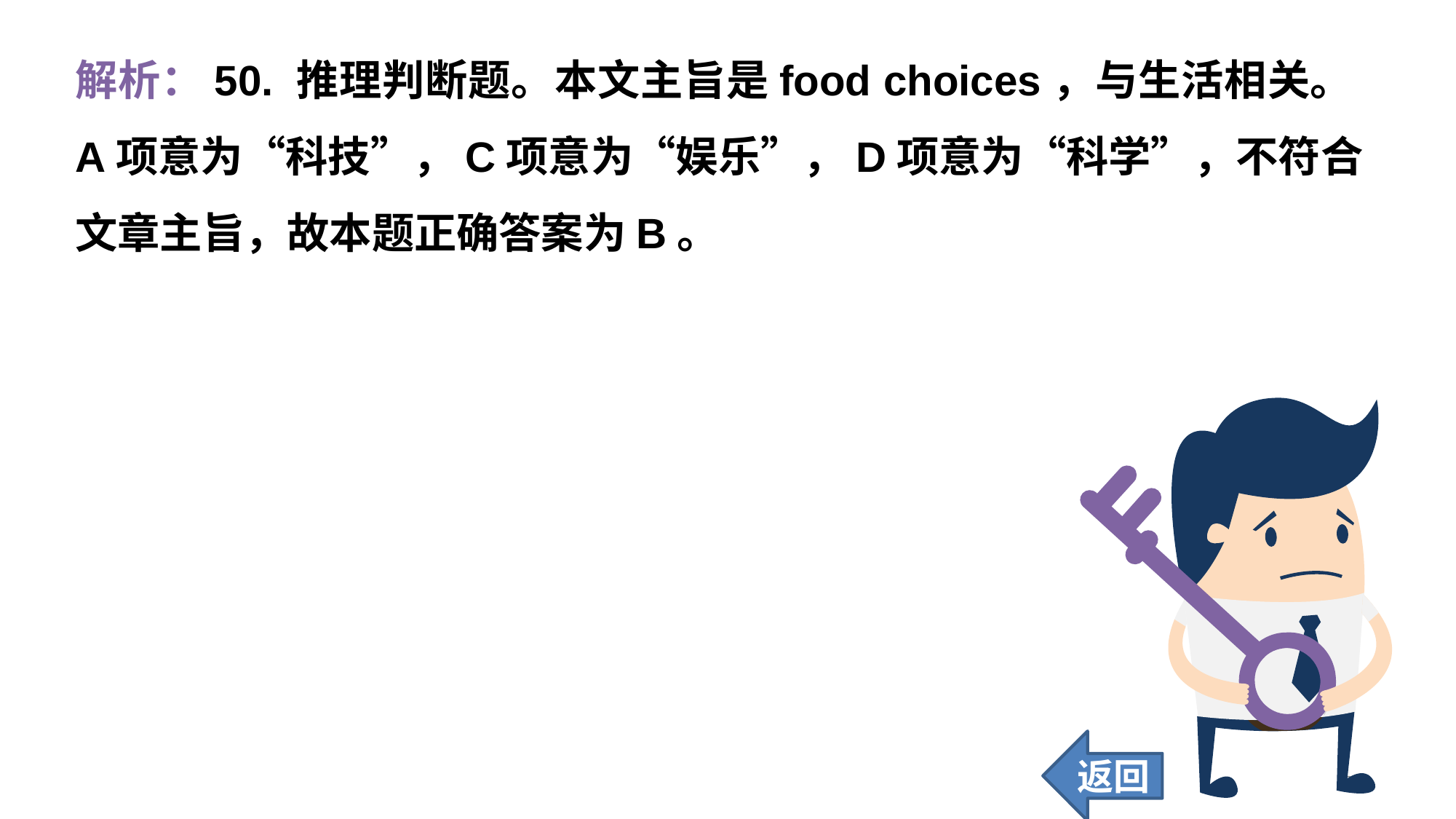

解析：50. 推理判断题。本文主旨是food choices，与生活相关。A项意为“科技”，C项意为“娱乐”，D项意为“科学”，不符合文章主旨，故本题正确答案为B。

返回
375